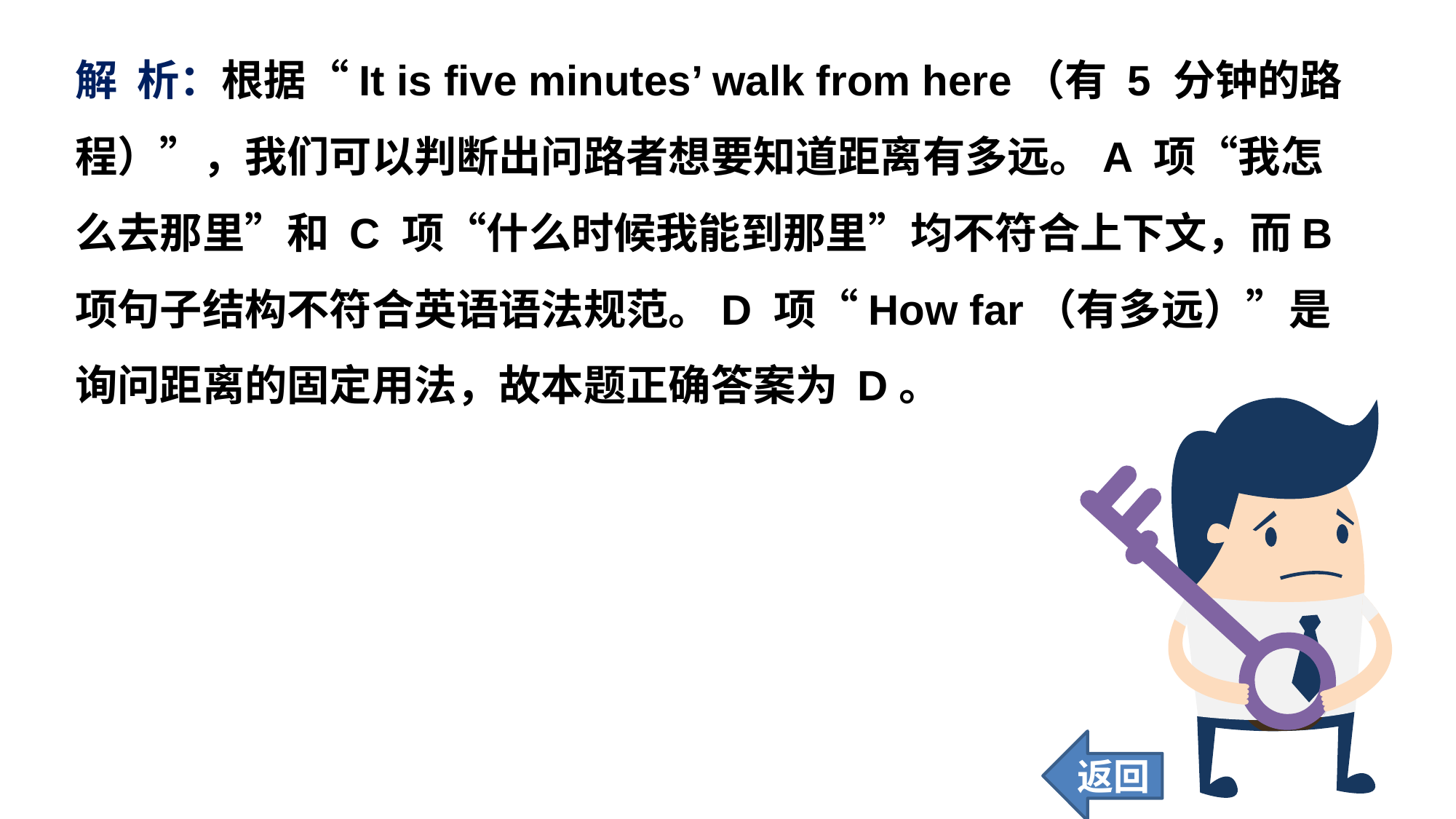

解  析：根据“It is five minutes’ walk from here（有 5 分钟的路程）”，我们可以判断出问路者想要知道距离有多远。A 项“我怎么去那里”和 C 项“什么时候我能到那里”均不符合上下文，而B 项句子结构不符合英语语法规范。D 项“How far（有多远）”是询问距离的固定用法，故本题正确答案为 D。

返回
68